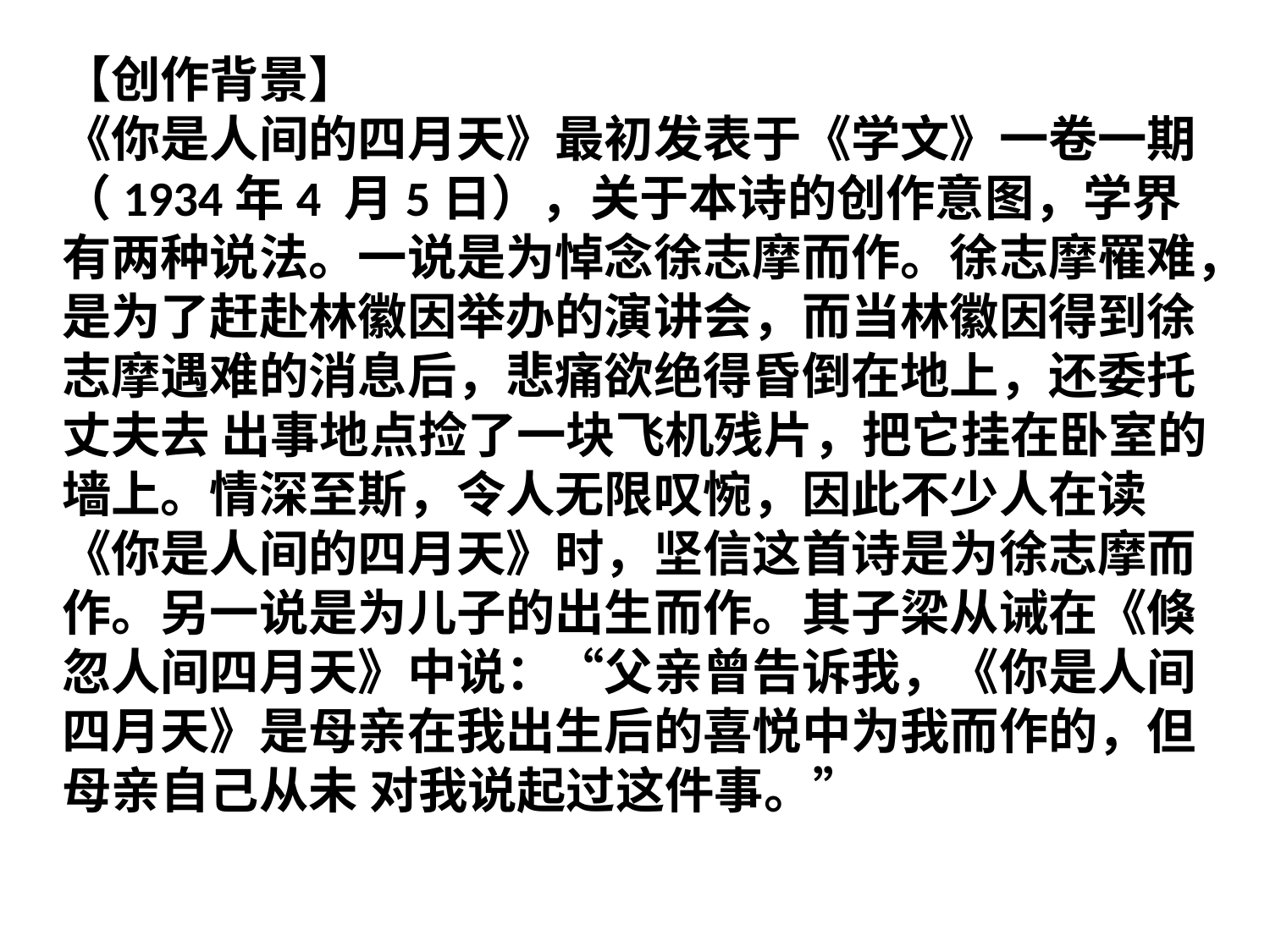

【创作背景】
《你是人间的四月天》最初发表于《学文》一卷一期（1934年4 月5日），关于本诗的创作意图，学界有两种说法。一说是为悼念徐志摩而作。徐志摩罹难，是为了赶赴林徽因举办的演讲会，而当林徽因得到徐志摩遇难的消息后，悲痛欲绝得昏倒在地上，还委托丈夫去 出事地点捡了一块飞机残片，把它挂在卧室的墙上。情深至斯，令人无限叹惋，因此不少人在读《你是人间的四月天》时，坚信这首诗是为徐志摩而作。另一说是为儿子的出生而作。其子梁从诫在《倏忽人间四月天》中说：“父亲曾告诉我，《你是人间四月天》是母亲在我出生后的喜悦中为我而作的，但母亲自己从未 对我说起过这件事。”